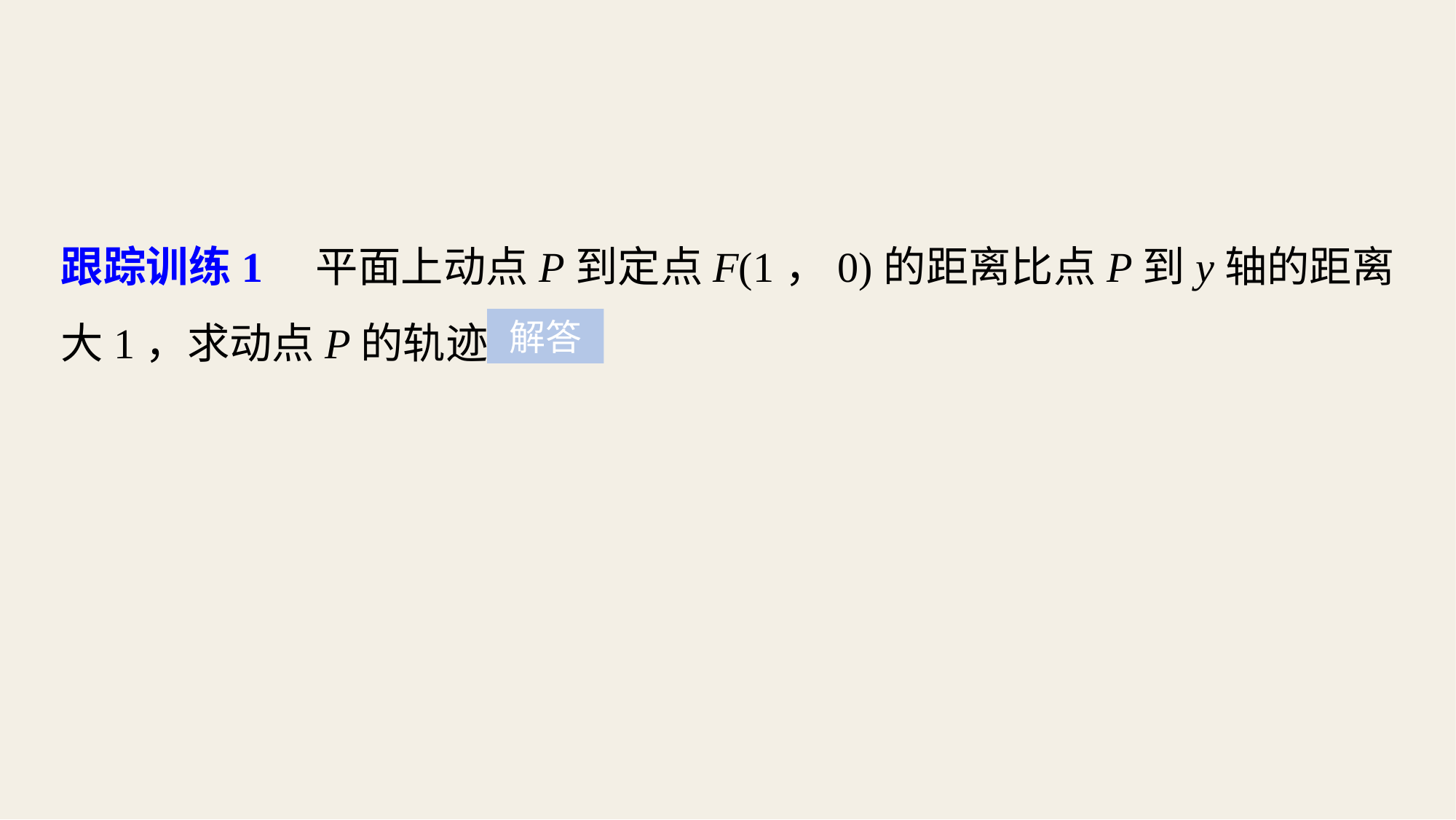

跟踪训练1　平面上动点P到定点F(1，0)的距离比点P到y轴的距离大1，求动点P的轨迹方程.
解答